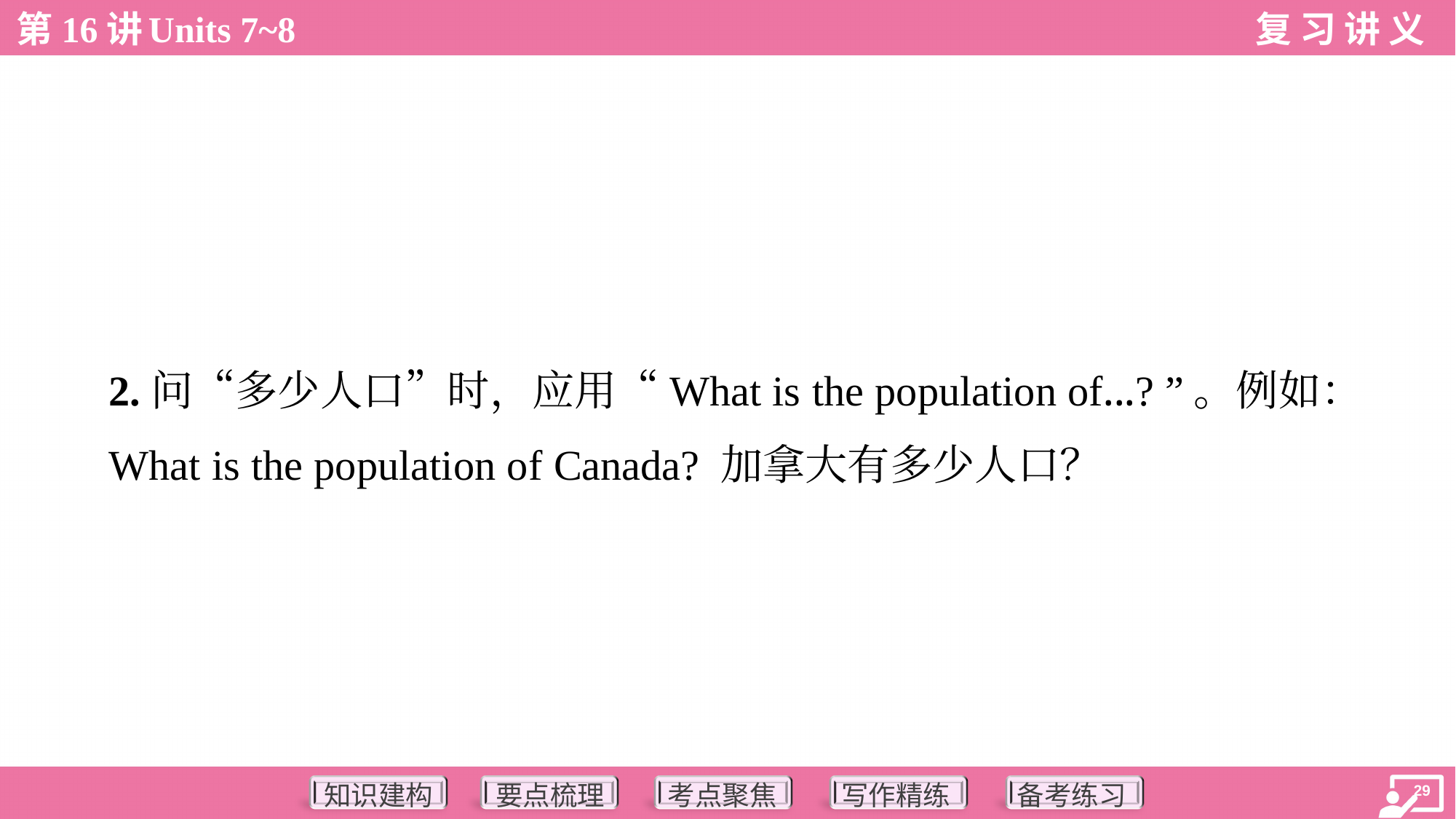

2.问“多少人口”时，应用“What is the population of...? ”。例如：
    What is the population of Canada? 加拿大有多少人口？